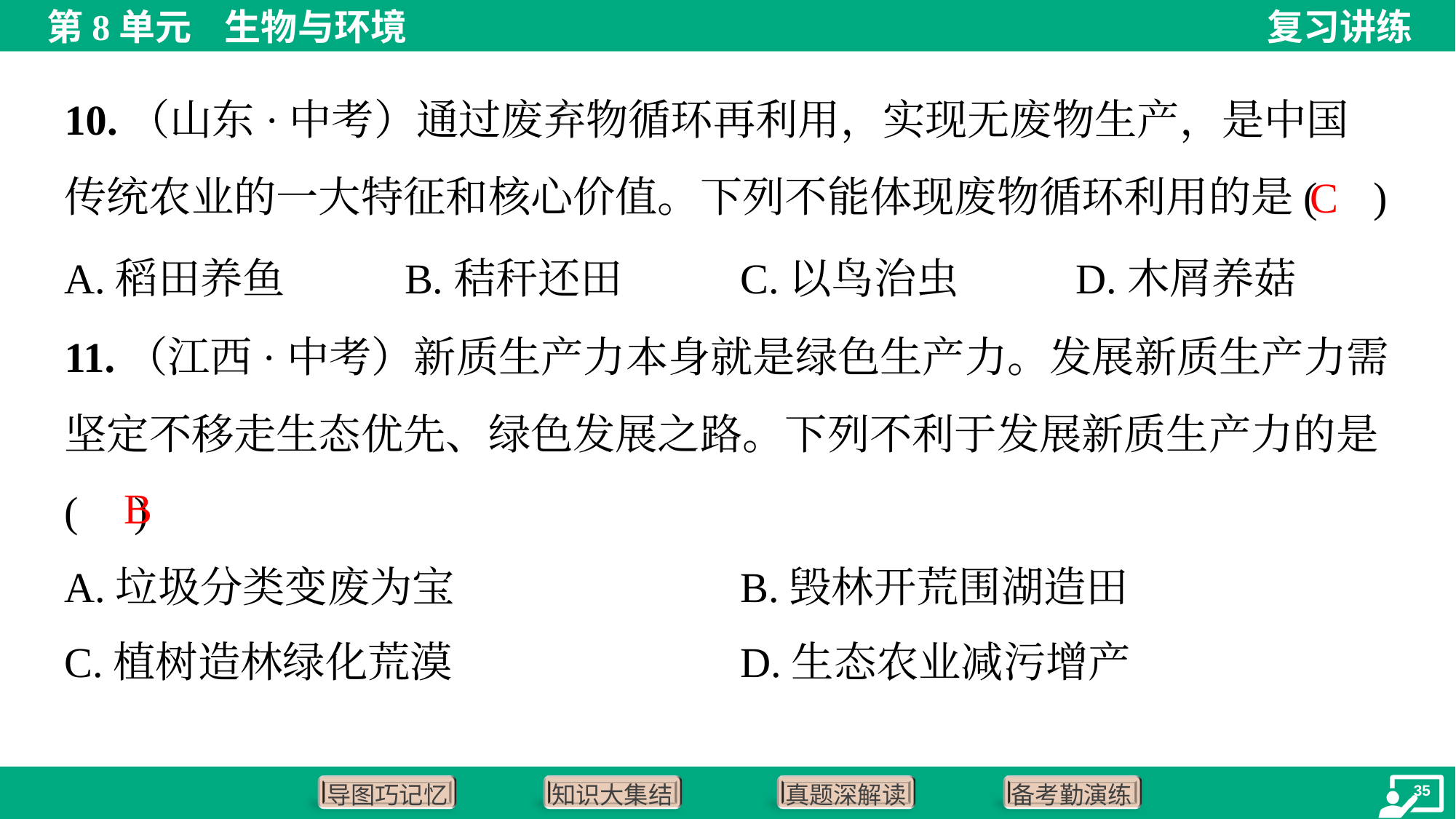

10.（山东·中考）通过废弃物循环再利用，实现无废物生产，是中国传统农业的一大特征和核心价值。下列不能体现废物循环利用的是(     )
C
A.稻田养鱼	B.秸秆还田	C.以鸟治虫	D.木屑养菇
11.（江西·中考）新质生产力本身就是绿色生产力。发展新质生产力需坚定不移走生态优先、绿色发展之路。下列不利于发展新质生产力的是(     )
B
A.垃圾分类变废为宝	B.毁林开荒围湖造田
C.植树造林绿化荒漠	D.生态农业减污增产